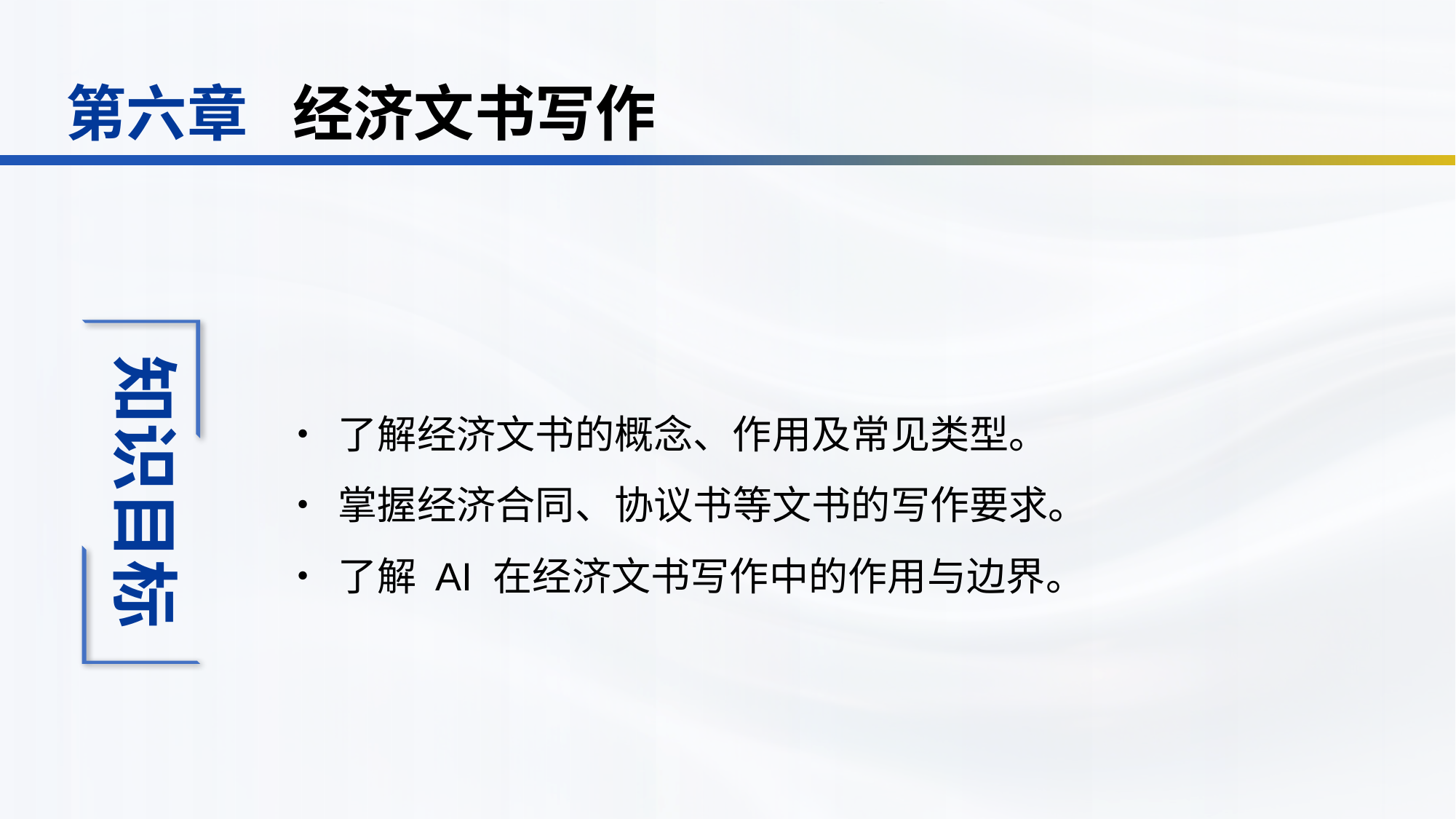

经济文书写作
第六章
•	了解经济文书的概念、作用及常见类型。
•	掌握经济合同、协议书等文书的写作要求。
•	了解 AI 在经济文书写作中的作用与边界。